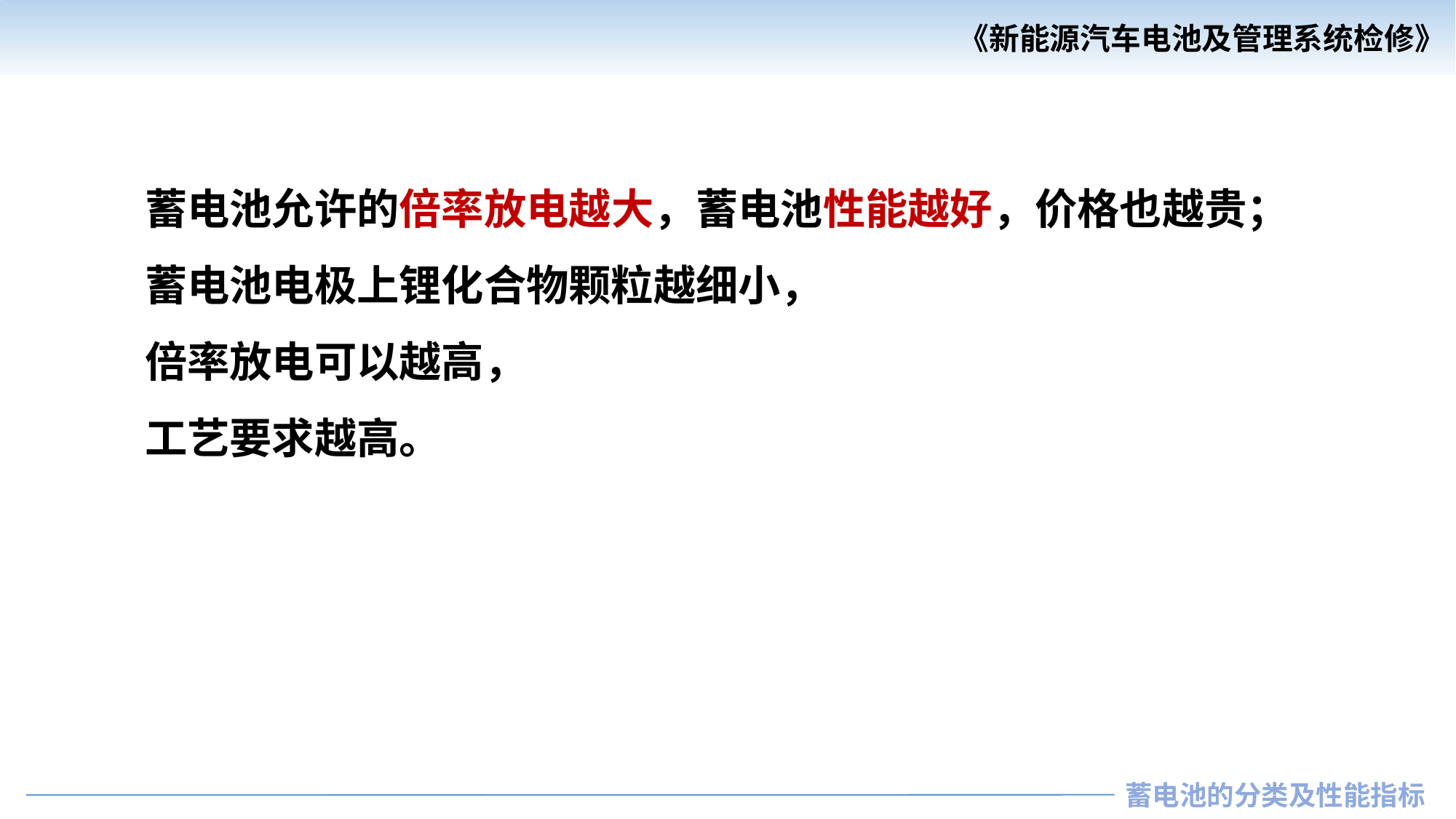

蓄电池允许的倍率放电越大，蓄电池性能越好，价格也越贵；
    蓄电池电极上锂化合物颗粒越细小，
    倍率放电可以越高，
    工艺要求越高。